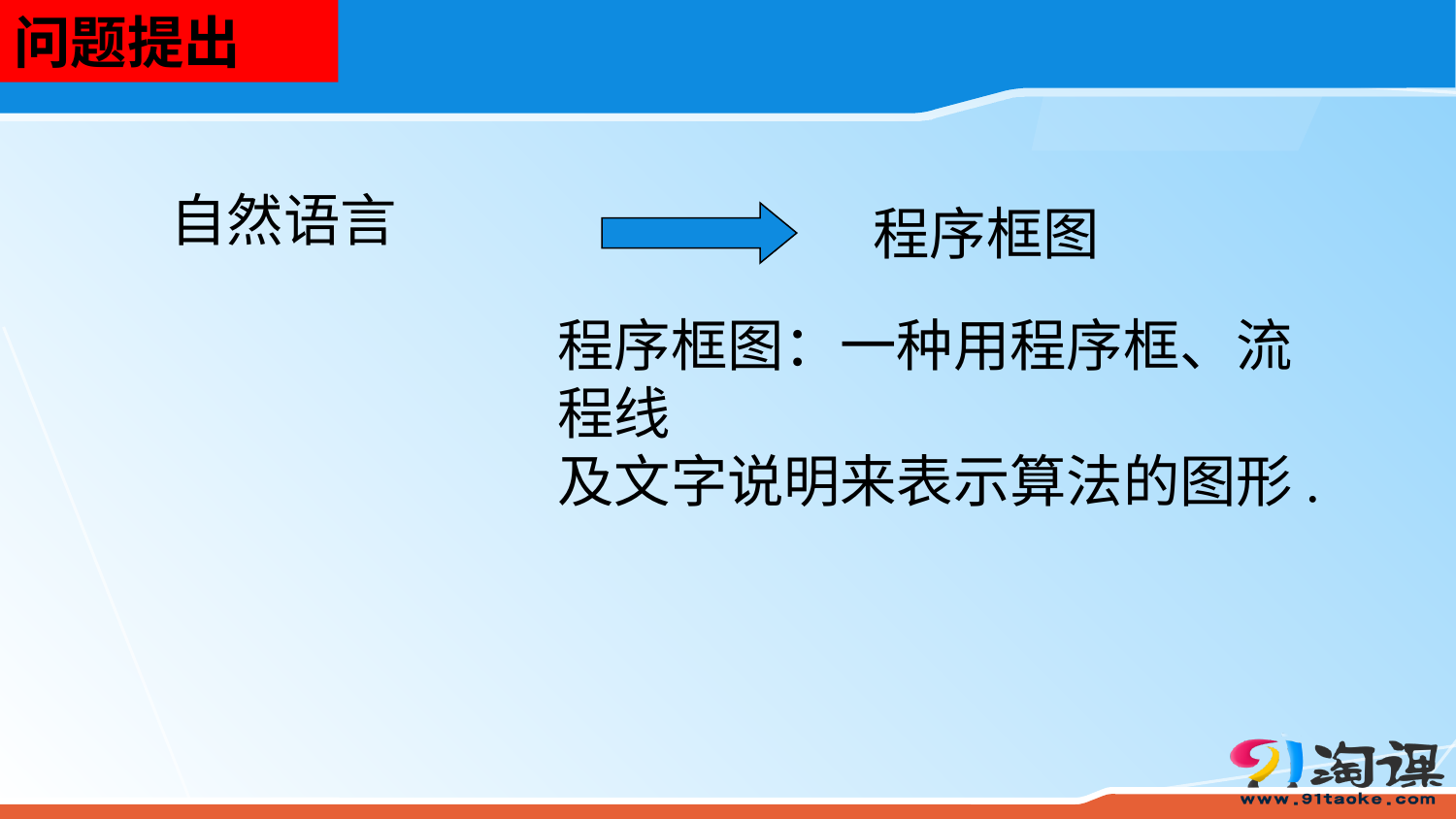

问题提出
自然语言
程序框图

程序框图：一种用程序框、流程线
及文字说明来表示算法的图形.